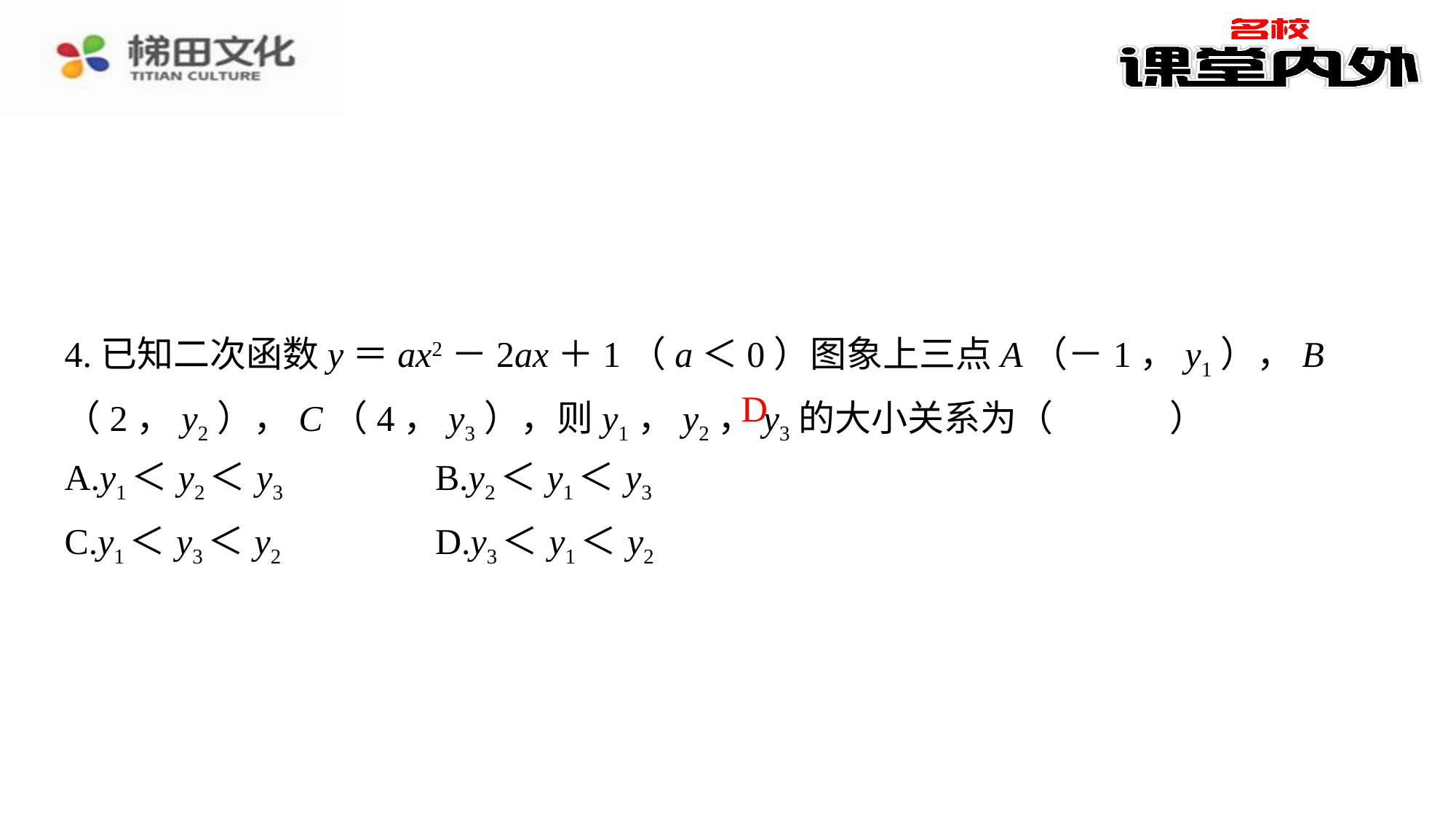

4.已知二次函数y＝ax2－2ax＋1（a＜0）图象上三点A（－1，y1），B（2，y2），C（4，y3），则y1，y2，y3的大小关系为（　D　）
D
| A.y1＜y2＜y3 | B.y2＜y1＜y3 |
| --- | --- |
| C.y1＜y3＜y2 | D.y3＜y1＜y2 |